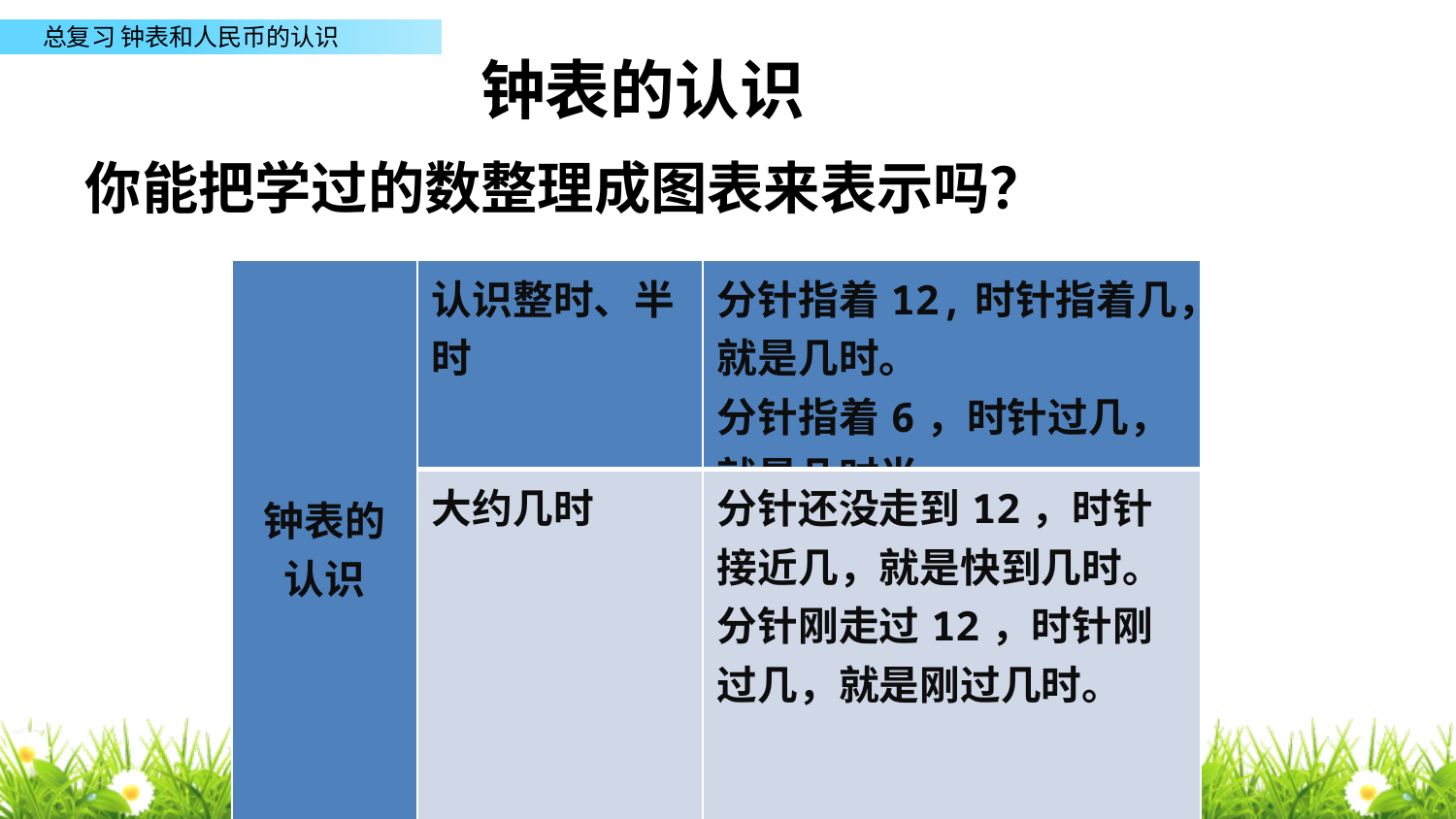

钟表的认识
你能把学过的数整理成图表来表示吗？
| 钟表的认识 | 认识整时、半时 | 分针指着12,时针指着几，就是几时。 分针指着6，时针过几，就是几时半。 |
| --- | --- | --- |
|  | 大约几时 | 分针还没走到12，时针接近几，就是快到几时。 分针刚走过12，时针刚过几，就是刚过几时。 |